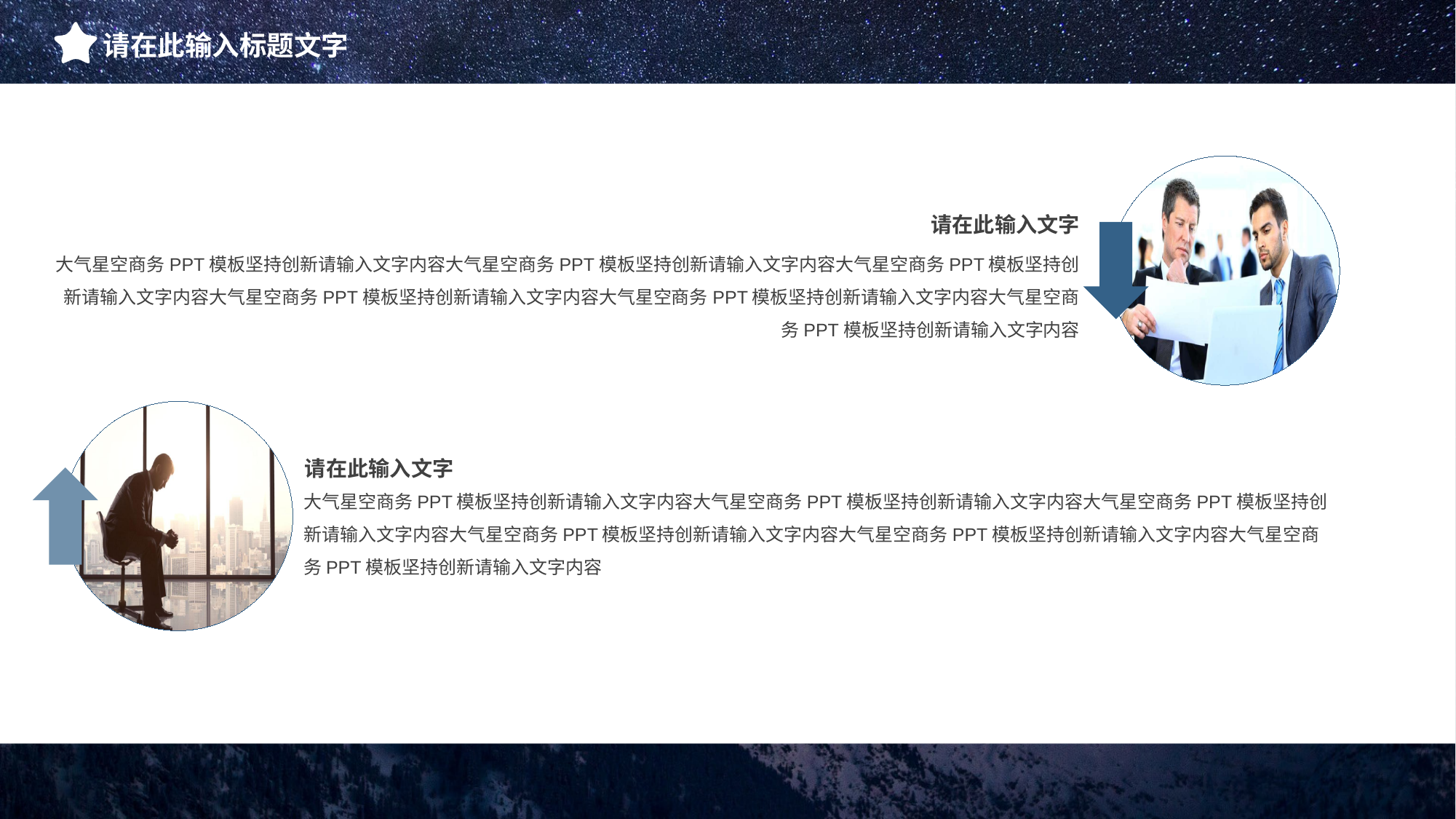

请在此输入标题文字

请在此输入文字
大气星空商务PPT模板坚持创新请输入文字内容大气星空商务PPT模板坚持创新请输入文字内容大气星空商务PPT模板坚持创新请输入文字内容大气星空商务PPT模板坚持创新请输入文字内容大气星空商务PPT模板坚持创新请输入文字内容大气星空商务PPT模板坚持创新请输入文字内容

请在此输入文字
大气星空商务PPT模板坚持创新请输入文字内容大气星空商务PPT模板坚持创新请输入文字内容大气星空商务PPT模板坚持创新请输入文字内容大气星空商务PPT模板坚持创新请输入文字内容大气星空商务PPT模板坚持创新请输入文字内容大气星空商务PPT模板坚持创新请输入文字内容